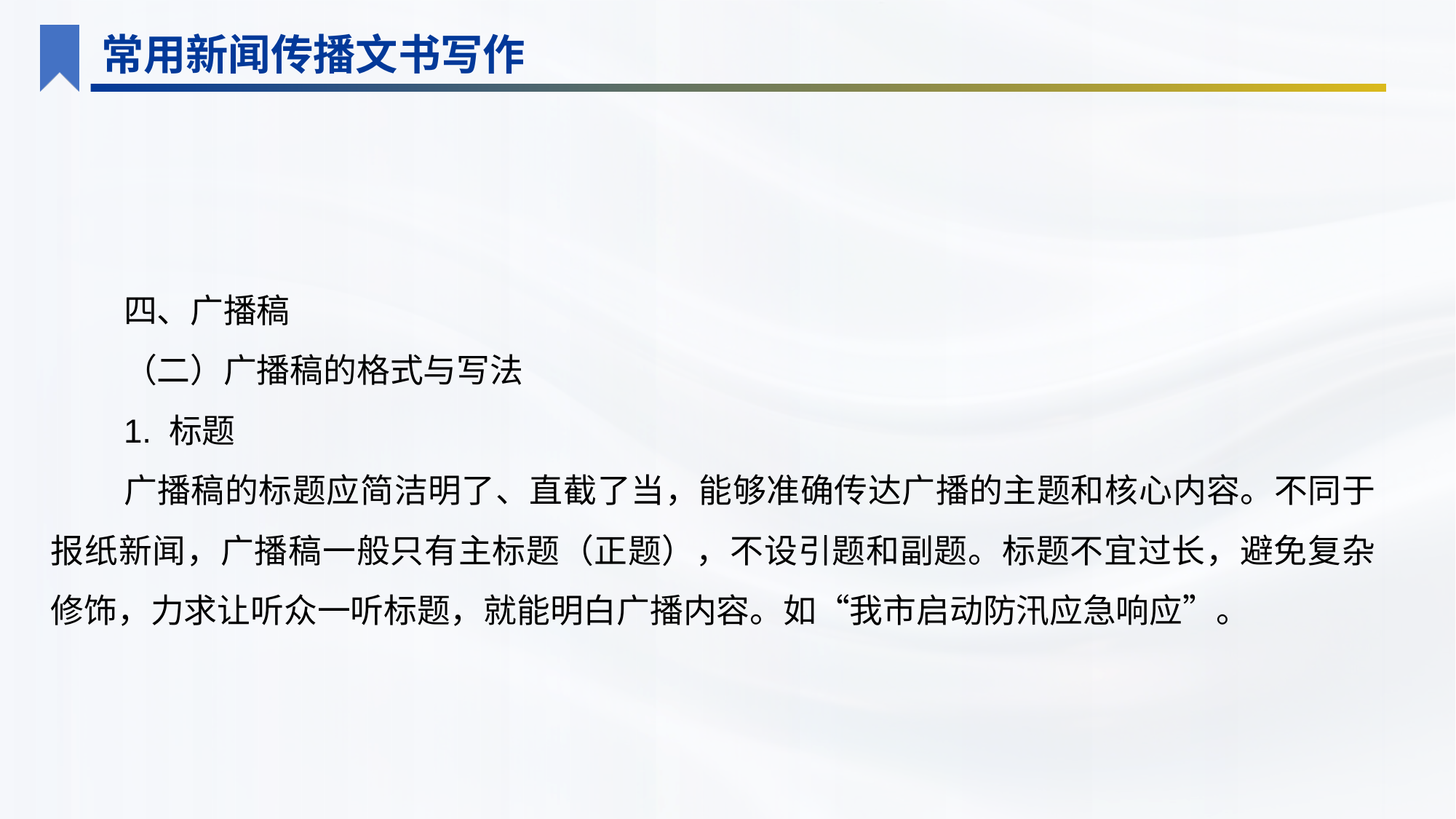

常用新闻传播文书写作
四、广播稿
（二）广播稿的格式与写法
1. 标题
广播稿的标题应简洁明了、直截了当，能够准确传达广播的主题和核心内容。不同于报纸新闻，广播稿一般只有主标题（正题），不设引题和副题。标题不宜过长，避免复杂修饰，力求让听众一听标题，就能明白广播内容。如“我市启动防汛应急响应”。